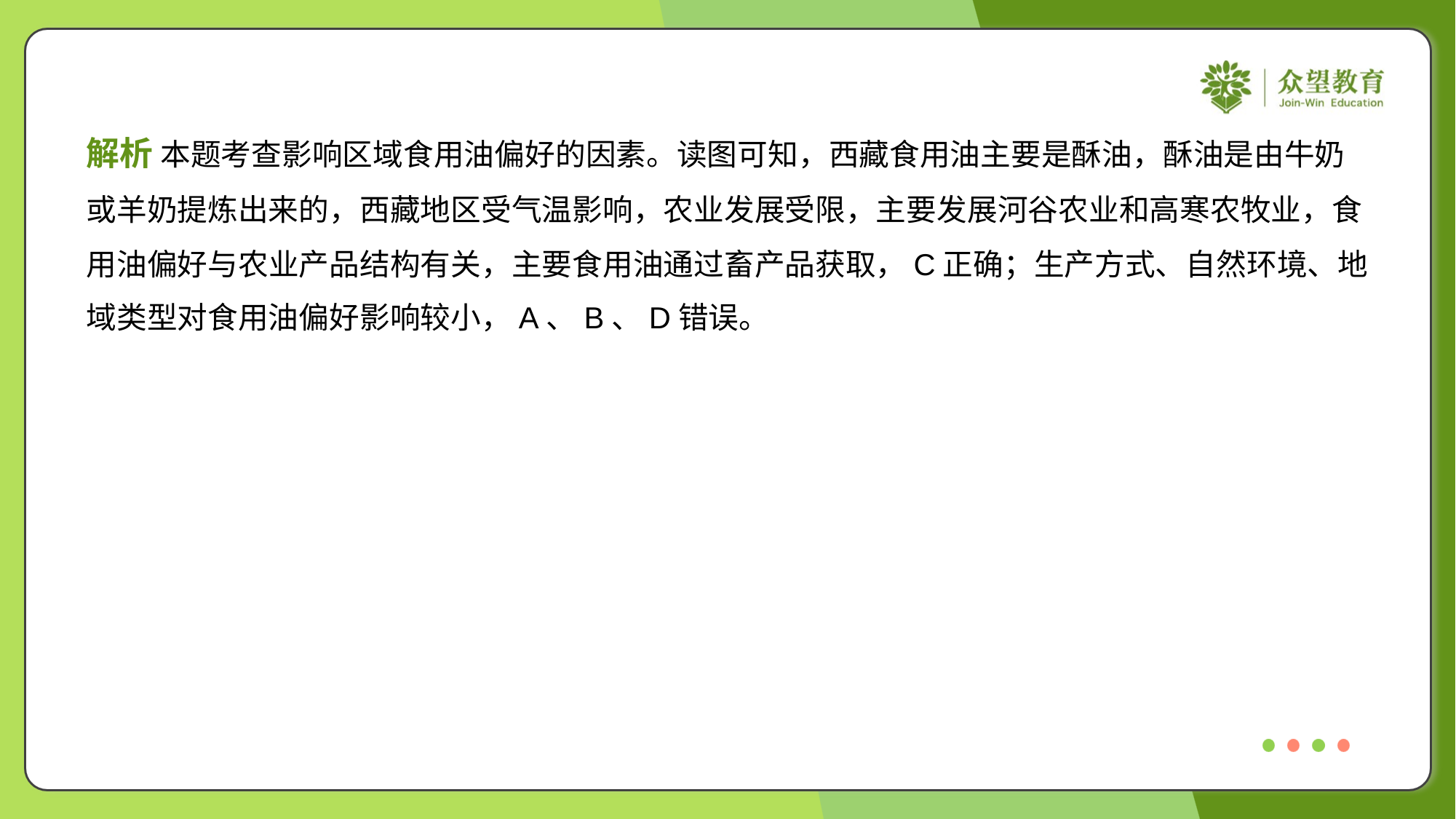

解析 本题考查影响区域食用油偏好的因素。读图可知，西藏食用油主要是酥油，酥油是由牛奶
或羊奶提炼出来的，西藏地区受气温影响，农业发展受限，主要发展河谷农业和高寒农牧业，食
用油偏好与农业产品结构有关，主要食用油通过畜产品获取，C正确；生产方式、自然环境、地
域类型对食用油偏好影响较小，A、B、D错误。